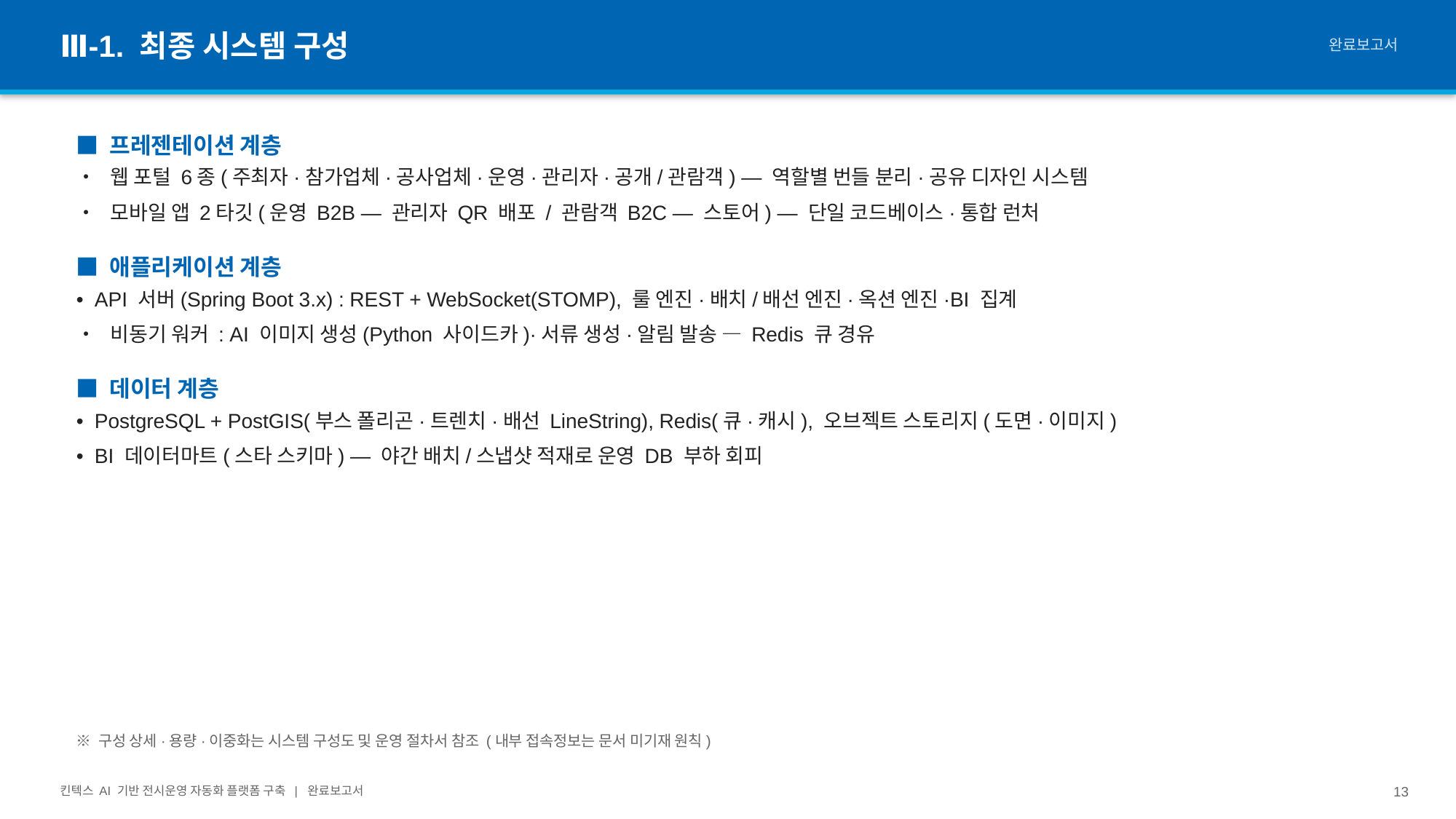

Ⅲ-1. 최종 시스템 구성
완료보고서

■ 프레젠테이션 계층
•  웹 포털 6종(주최자·참가업체·공사업체·운영·관리자·공개/관람객) — 역할별 번들 분리·공유 디자인 시스템
•  모바일 앱 2타깃(운영 B2B — 관리자 QR 배포 / 관람객 B2C — 스토어) — 단일 코드베이스·통합 런처
■ 애플리케이션 계층
•  API 서버(Spring Boot 3.x) : REST + WebSocket(STOMP), 룰 엔진·배치/배선 엔진·옥션 엔진·BI 집계
•  비동기 워커 : AI 이미지 생성(Python 사이드카)·서류 생성·알림 발송 — Redis 큐 경유
■ 데이터 계층
•  PostgreSQL + PostGIS(부스 폴리곤·트렌치·배선 LineString), Redis(큐·캐시), 오브젝트 스토리지(도면·이미지)
•  BI 데이터마트(스타 스키마) — 야간 배치/스냅샷 적재로 운영 DB 부하 회피
※ 구성 상세·용량·이중화는 시스템 구성도 및 운영 절차서 참조 (내부 접속정보는 문서 미기재 원칙)
킨텍스 AI 기반 전시운영 자동화 플랫폼 구축  |  완료보고서
13